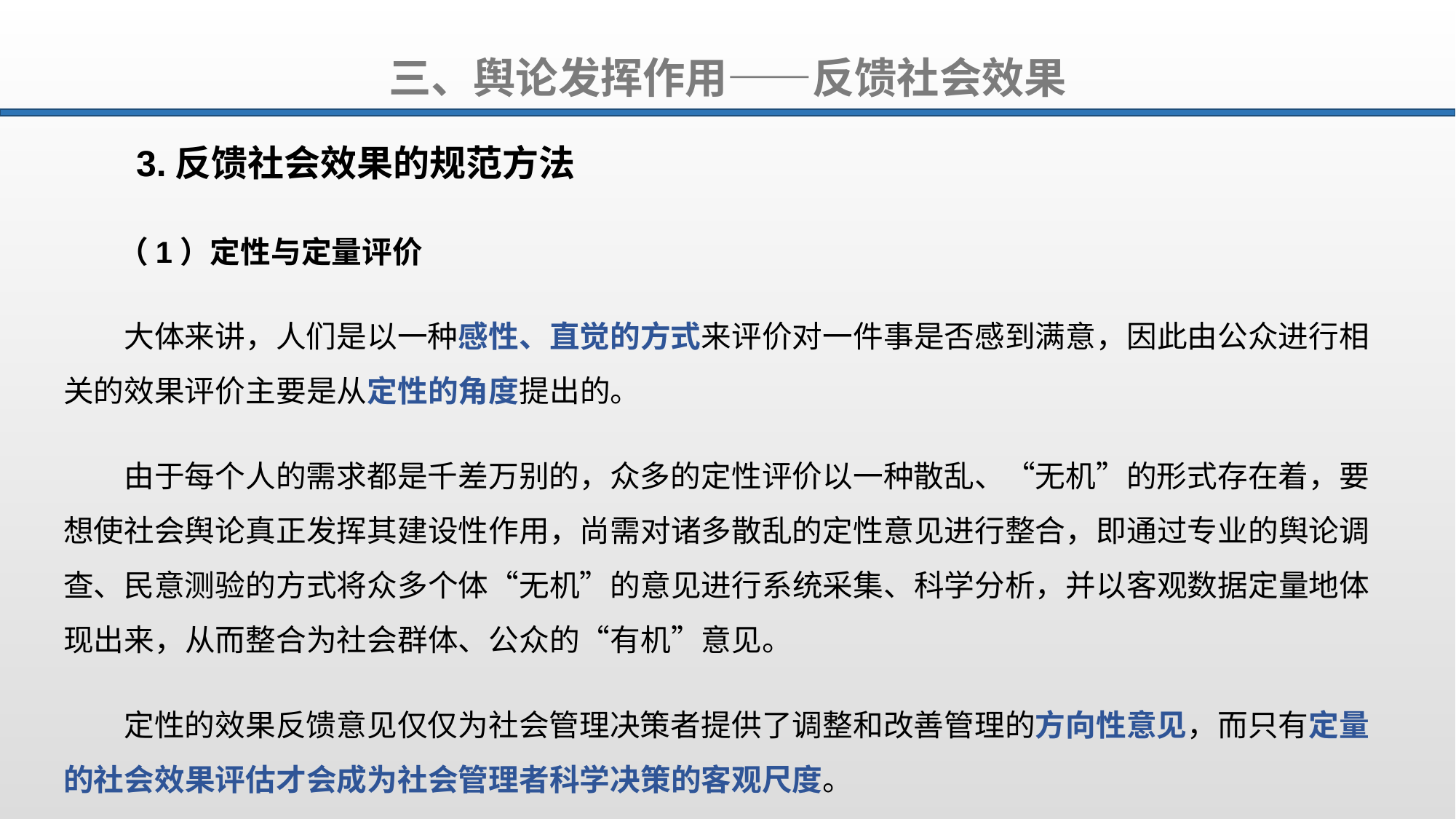

三、舆论发挥作用——反馈社会效果

3.反馈社会效果的规范方法
（1）定性与定量评价
大体来讲，人们是以一种感性、直觉的方式来评价对一件事是否感到满意，因此由公众进行相关的效果评价主要是从定性的角度提出的。
由于每个人的需求都是千差万别的，众多的定性评价以一种散乱、“无机”的形式存在着，要想使社会舆论真正发挥其建设性作用，尚需对诸多散乱的定性意见进行整合，即通过专业的舆论调查、民意测验的方式将众多个体“无机”的意见进行系统采集、科学分析，并以客观数据定量地体现出来，从而整合为社会群体、公众的“有机”意见。
定性的效果反馈意见仅仅为社会管理决策者提供了调整和改善管理的方向性意见，而只有定量的社会效果评估才会成为社会管理者科学决策的客观尺度。